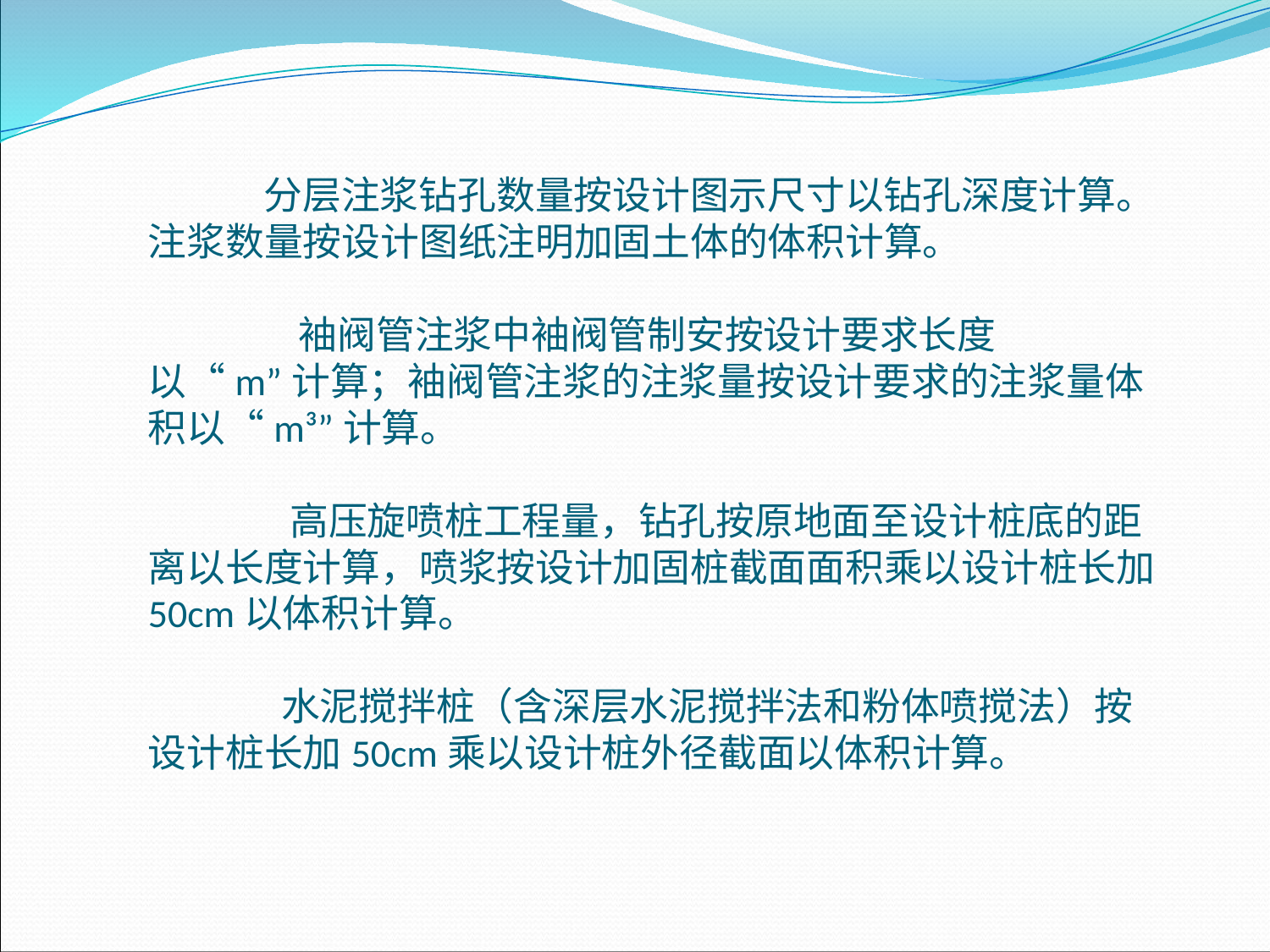

分层注浆钻孔数量按设计图示尺寸以钻孔深度计算。注浆数量按设计图纸注明加固土体的体积计算。
            袖阀管注浆中袖阀管制安按设计要求长度以“m”计算；袖阀管注浆的注浆量按设计要求的注浆量体积以“m³”计算。
           高压旋喷桩工程量，钻孔按原地面至设计桩底的距离以长度计算，喷浆按设计加固桩截面面积乘以设计桩长加50cm以体积计算。
          水泥搅拌桩（含深层水泥搅拌法和粉体喷搅法）按设计桩长加50cm乘以设计桩外径截面以体积计算。